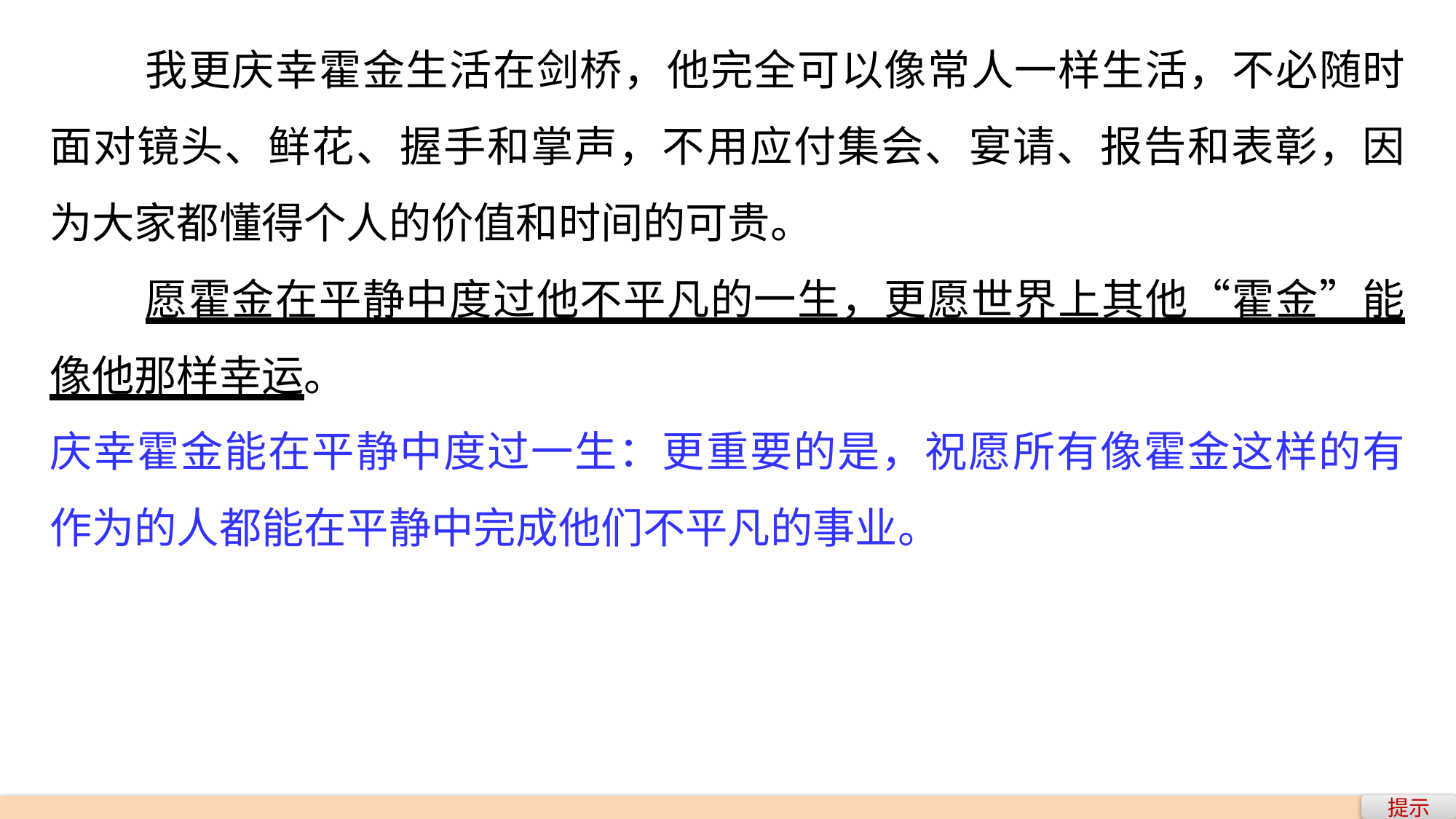

我更庆幸霍金生活在剑桥，他完全可以像常人一样生活，不必随时面对镜头、鲜花、握手和掌声，不用应付集会、宴请、报告和表彰，因为大家都懂得个人的价值和时间的可贵。
        愿霍金在平静中度过他不平凡的一生，更愿世界上其他“霍金”能像他那样幸运。
庆幸霍金能在平静中度过一生：更重要的是，祝愿所有像霍金这样的有作为的人都能在平静中完成他们不平凡的事业。
提示